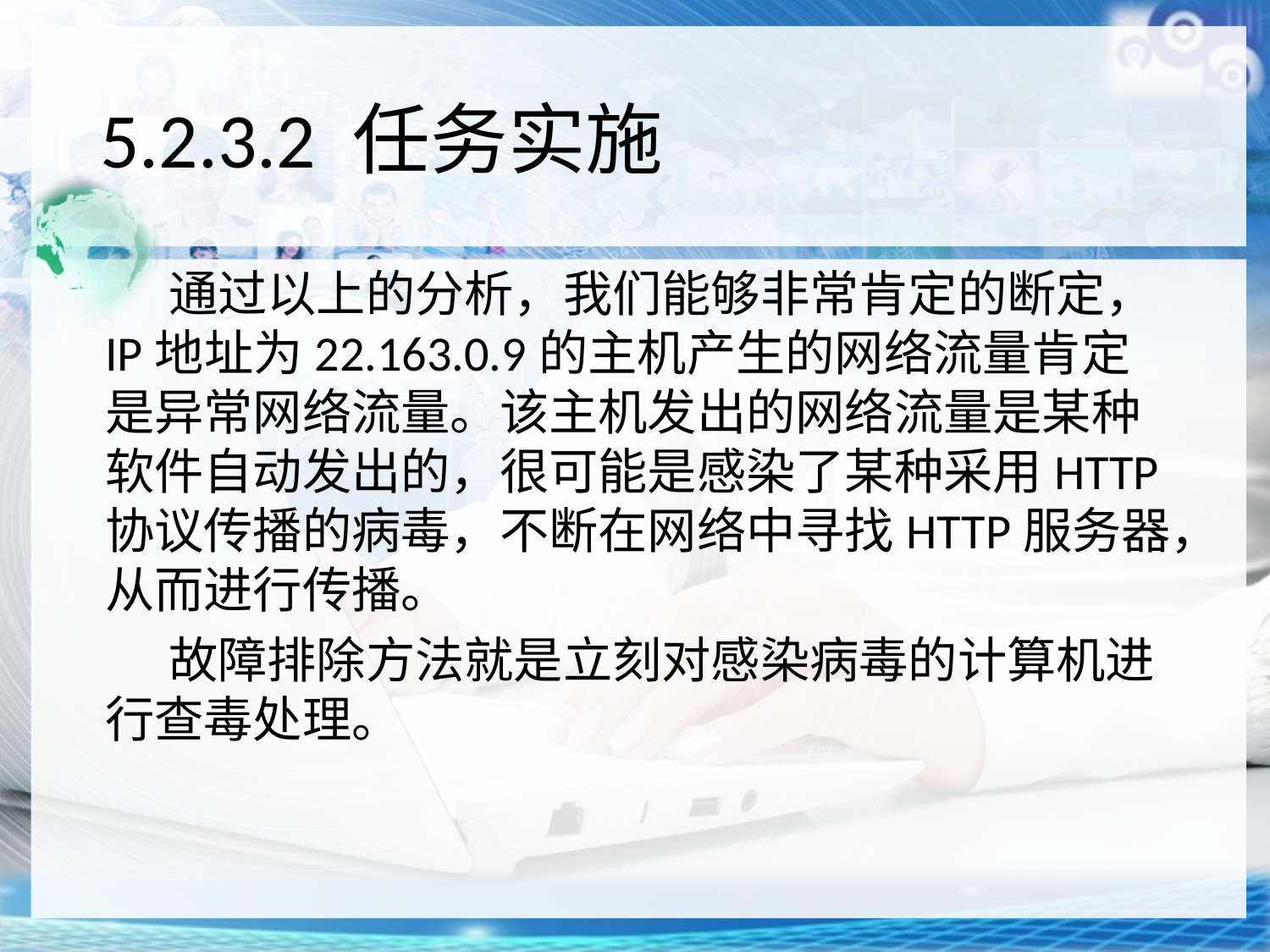

# 5.2.3.2 任务实施
通过以上的分析，我们能够非常肯定的断定，IP地址为22.163.0.9的主机产生的网络流量肯定是异常网络流量。该主机发出的网络流量是某种软件自动发出的，很可能是感染了某种采用HTTP协议传播的病毒，不断在网络中寻找HTTP服务器，从而进行传播。
故障排除方法就是立刻对感染病毒的计算机进行查毒处理。